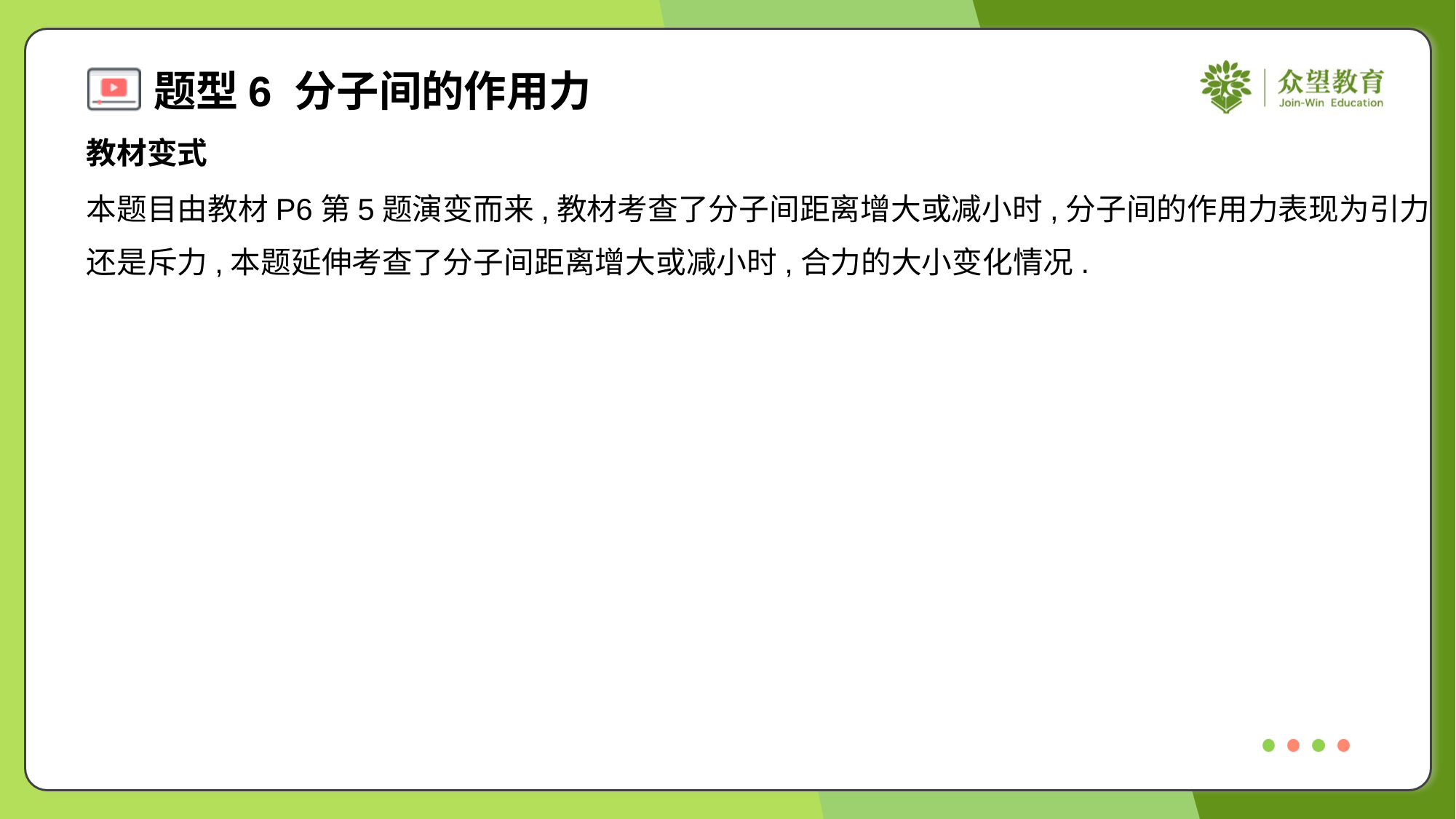

教材变式
本题目由教材P6第5题演变而来,教材考查了分子间距离增大或减小时,分子间的作用力表现为引力
还是斥力,本题延伸考查了分子间距离增大或减小时,合力的大小变化情况.